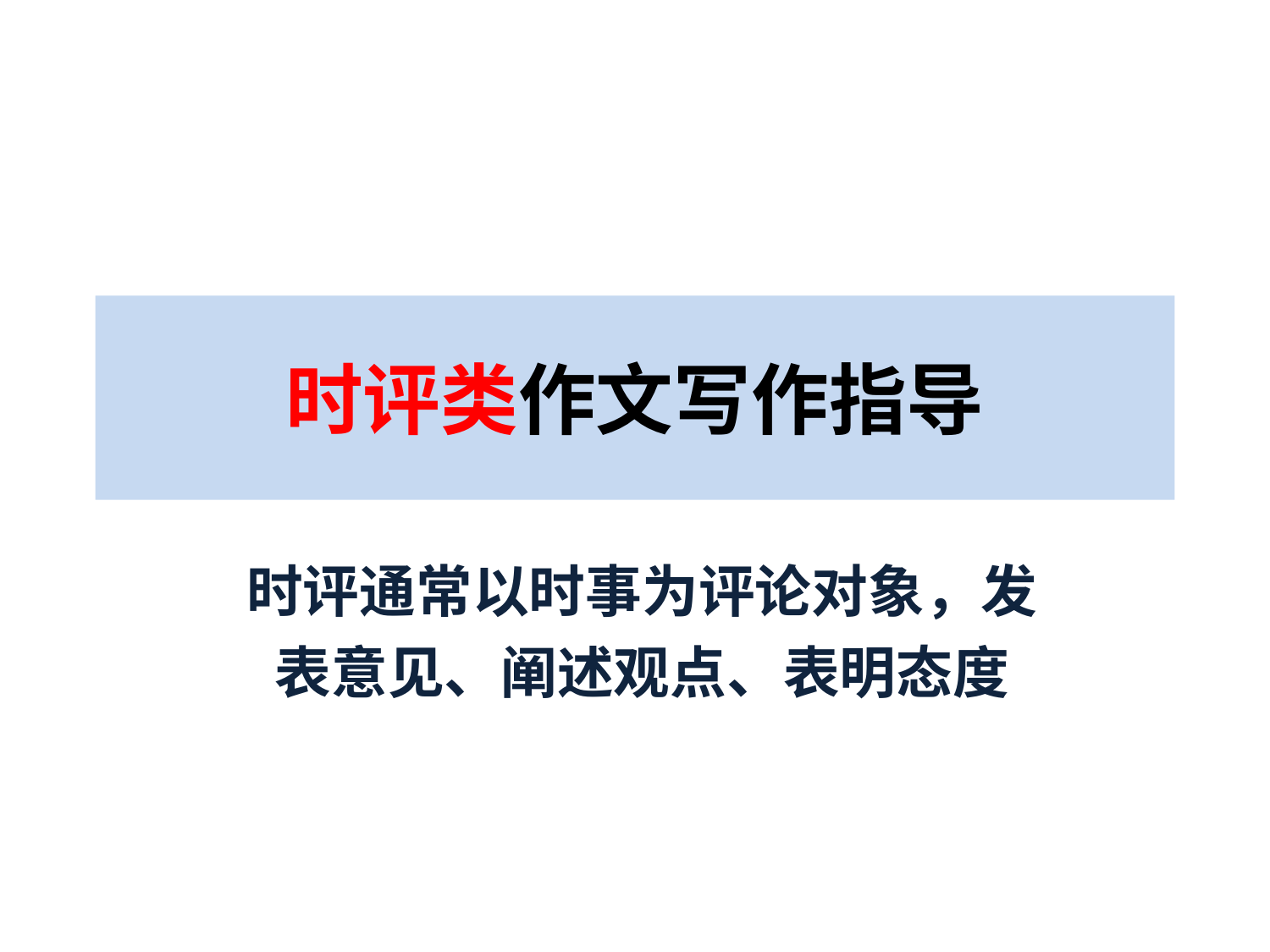

# 时评类作文写作指导
时评通常以时事为评论对象，发表意见、阐述观点、表明态度